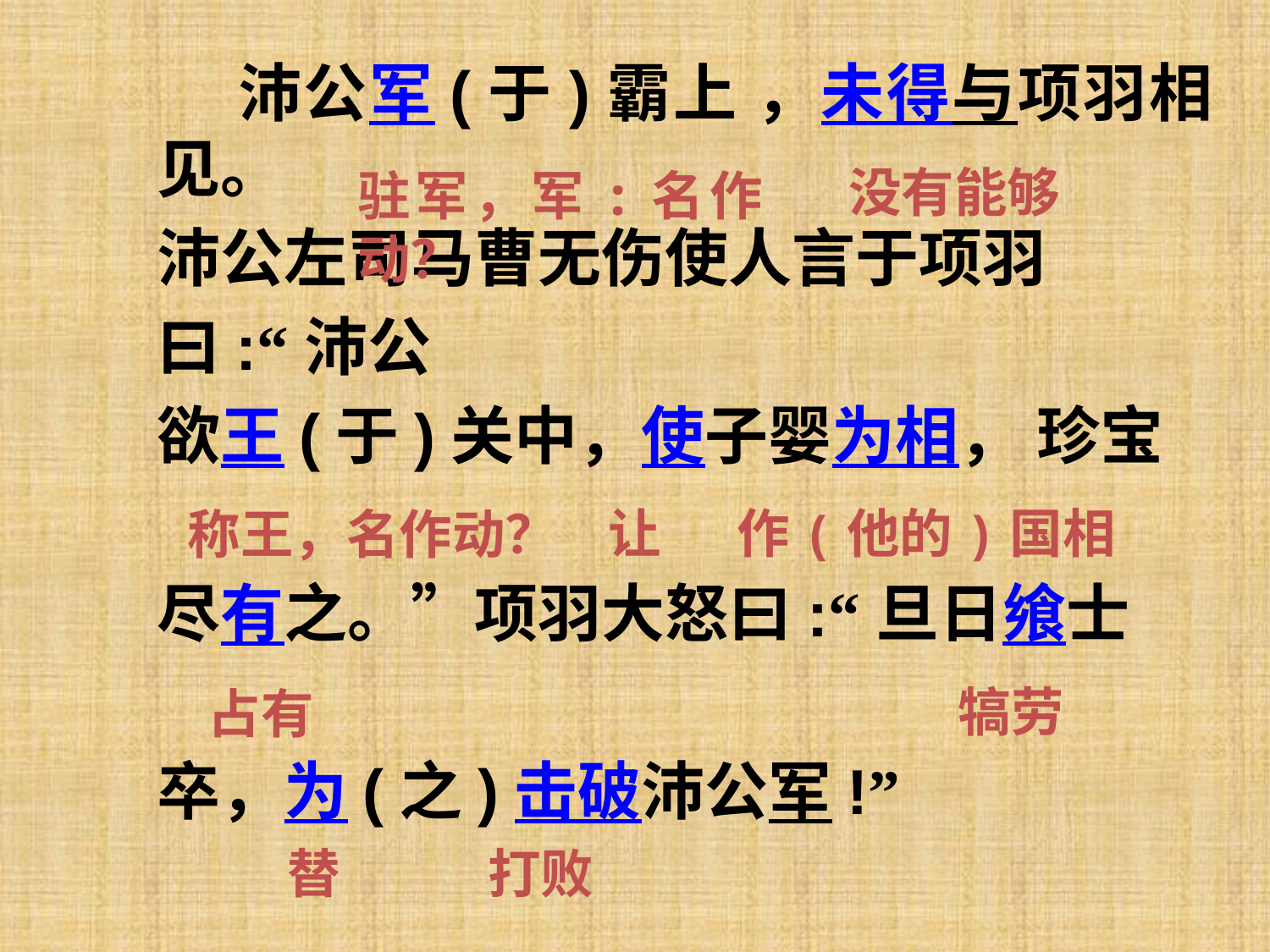

沛公军(于)霸上 ，未得与项羽相见。
沛公左司马曹无伤使人言于项羽
曰:“沛公
欲王(于)关中，使子婴为相， 珍宝

尽有之。”项羽大怒曰:“旦日飨士

卒，为(之)击破沛公军!”

没有能够
驻军，军:名作动？
称王，名作动？
让
作(他的)国相
犒劳
占有
替
打败